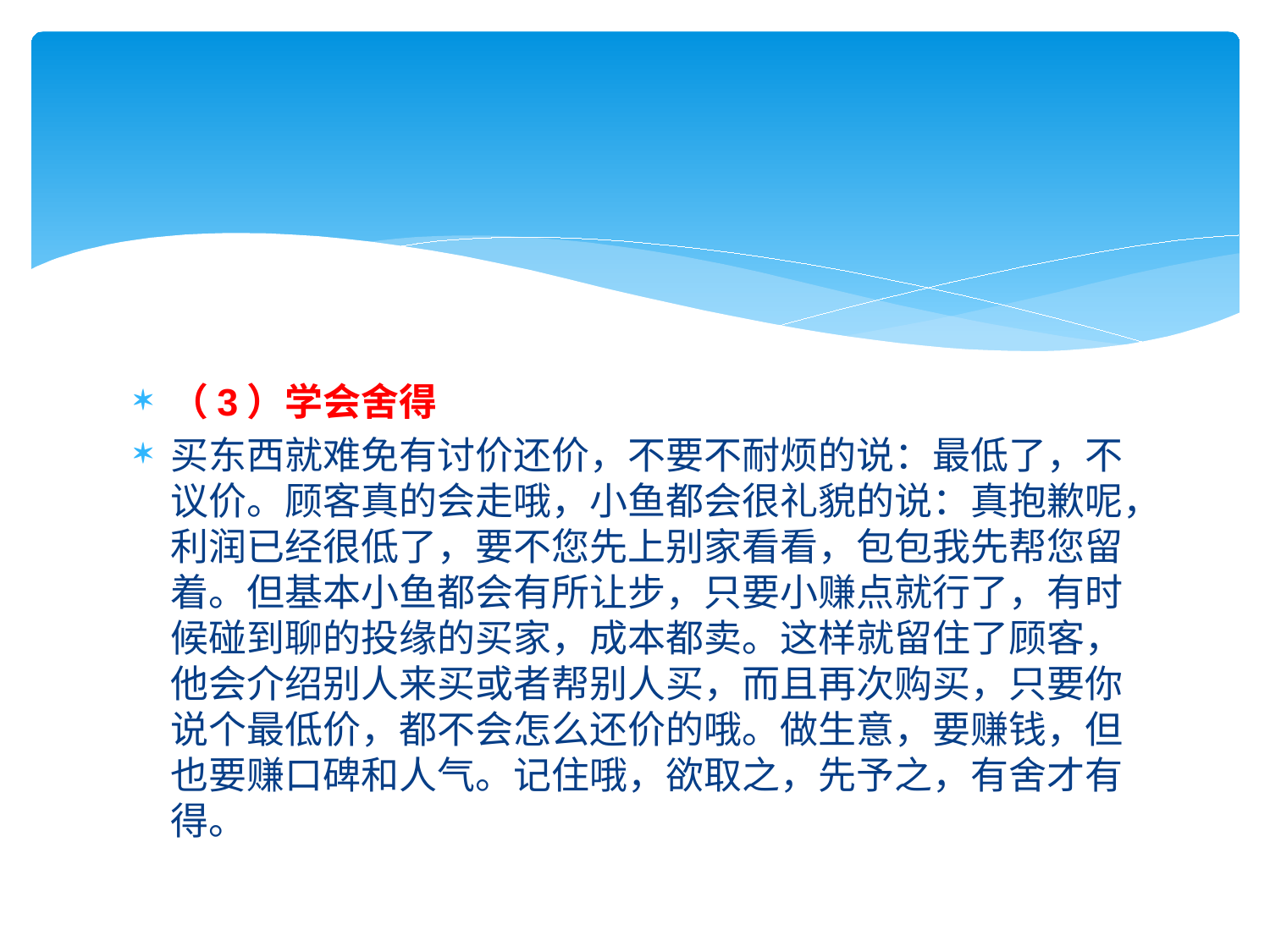

（3）学会舍得
买东西就难免有讨价还价，不要不耐烦的说：最低了，不议价。顾客真的会走哦，小鱼都会很礼貌的说：真抱歉呢，利润已经很低了，要不您先上别家看看，包包我先帮您留着。但基本小鱼都会有所让步，只要小赚点就行了，有时候碰到聊的投缘的买家，成本都卖。这样就留住了顾客，他会介绍别人来买或者帮别人买，而且再次购买，只要你说个最低价，都不会怎么还价的哦。做生意，要赚钱，但也要赚口碑和人气。记住哦，欲取之，先予之，有舍才有得。